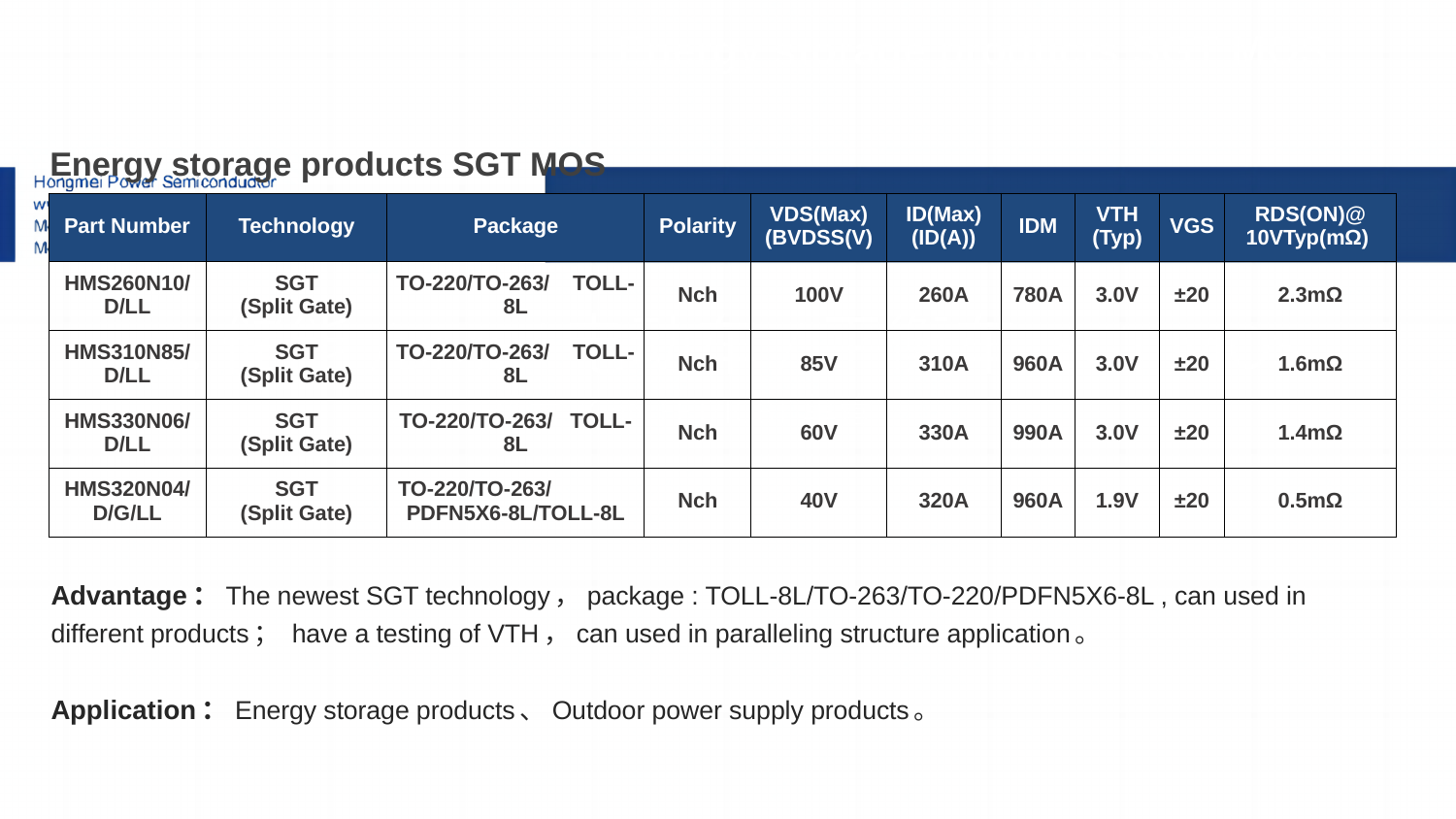

Energy storage products SGT MOS
| Energy storage products SGT MOS |  |  |  |  |  |  |  |  |  |
| --- | --- | --- | --- | --- | --- | --- | --- | --- | --- |
| Part Number | Technology | Package | Polarity | VDS(Max) (BVDSS(V) | ID(Max) (ID(A)) | IDM | VTH (Typ) | VGS | RDS(ON)@ 10VTyp(mΩ) |
| HMS260N10/D/LL | SGT (Split Gate) | TO-220/TO-263/ TOLL-8L | Nch | 100V | 260A | 780A | 3.0V | ±20 | 2.3mΩ |
| HMS310N85/D/LL | SGT (Split Gate) | TO-220/TO-263/ TOLL-8L | Nch | 85V | 310A | 960A | 3.0V | ±20 | 1.6mΩ |
| HMS330N06/D/LL | SGT (Split Gate) | TO-220/TO-263/ TOLL-8L | Nch | 60V | 330A | 990A | 3.0V | ±20 | 1.4mΩ |
| HMS320N04/D/G/LL | SGT (Split Gate) | TO-220/TO-263/ PDFN5X6-8L/TOLL-8L | Nch | 40V | 320A | 960A | 1.9V | ±20 | 0.5mΩ |
# 2.储能/BMS/电动车/平衡车 SGT MOS
1.Sic二极管/GaN FET/IGBT单管
Advantage：The newest SGT technology，package : TOLL-8L/TO-263/TO-220/PDFN5X6-8L , can used in different products； have a testing of VTH，can used in paralleling structure application。

Application：Energy storage products、Outdoor power supply products。